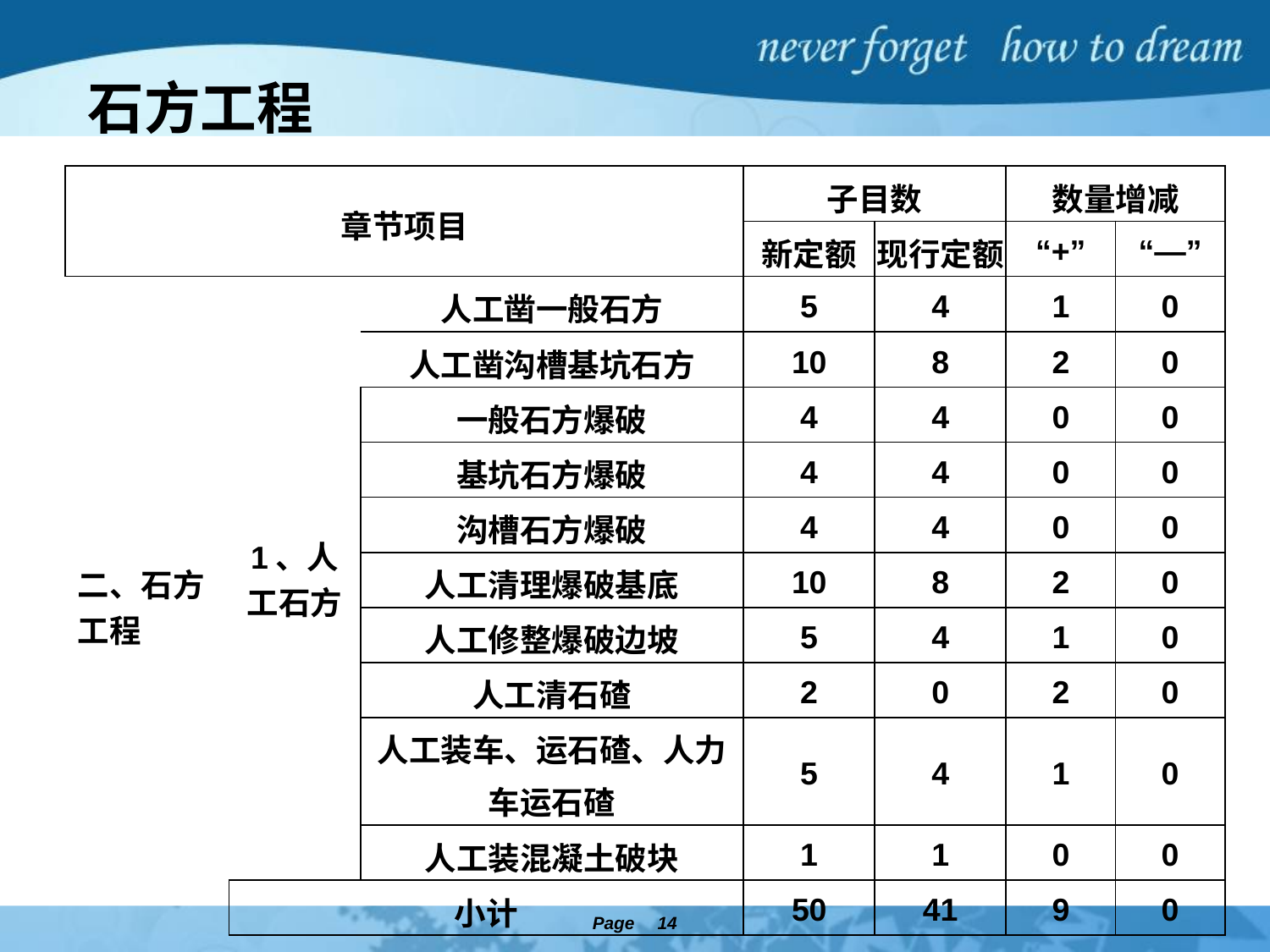

石方工程
| 章节项目 |  |  | 子目数 |  | 数量增减 |  |
| --- | --- | --- | --- | --- | --- | --- |
|  |  |  | 新定额 | 现行定额 | “+” | “—” |
| 二、石方工程 | 1、人工石方 | 人工凿一般石方 | 5 | 4 | 1 | 0 |
|  |  | 人工凿沟槽基坑石方 | 10 | 8 | 2 | 0 |
|  |  | 一般石方爆破 | 4 | 4 | 0 | 0 |
|  |  | 基坑石方爆破 | 4 | 4 | 0 | 0 |
|  |  | 沟槽石方爆破 | 4 | 4 | 0 | 0 |
|  |  | 人工清理爆破基底 | 10 | 8 | 2 | 0 |
|  |  | 人工修整爆破边坡 | 5 | 4 | 1 | 0 |
|  |  | 人工清石碴 | 2 | 0 | 2 | 0 |
|  |  | 人工装车、运石碴、人力车运石碴 | 5 | 4 | 1 | 0 |
|  |  | 人工装混凝土破块 | 1 | 1 | 0 | 0 |
|  | 小计 |  | 50 | 41 | 9 | 0 |